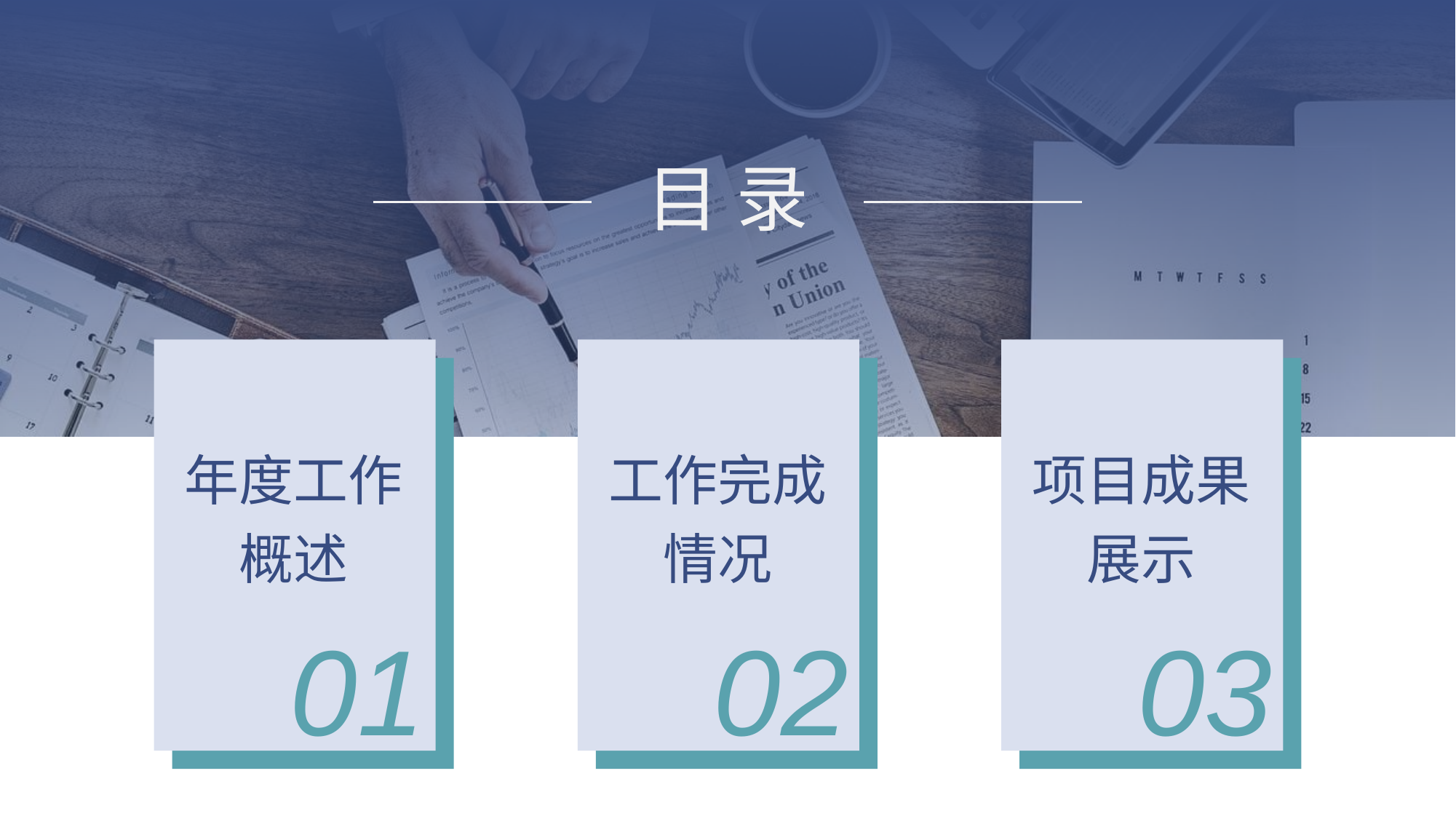

目 录

年度工作概述
01

工作完成情况
02

项目成果展示
03